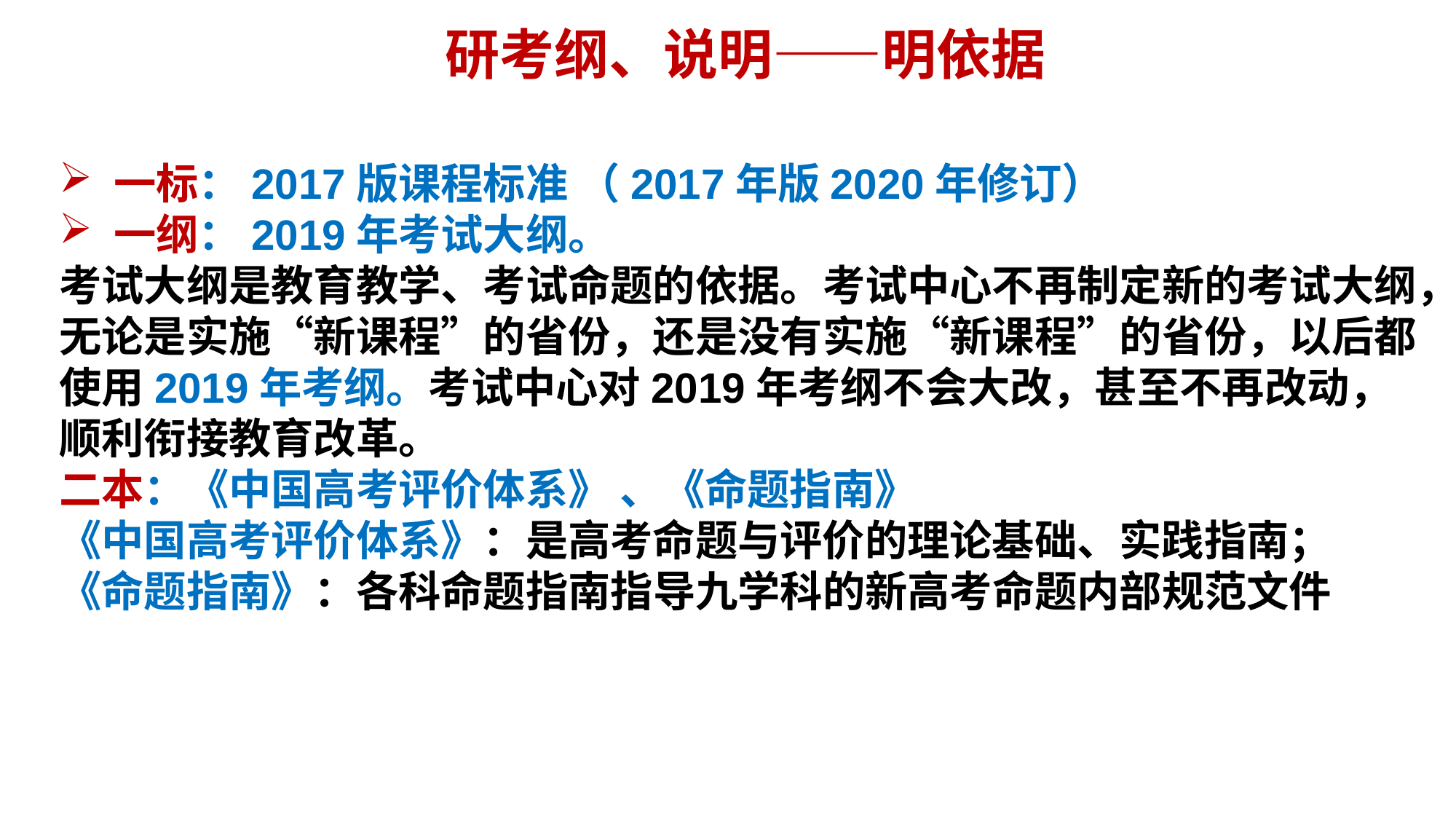

研考纲、说明——明依据
一标：2017版课程标准 （2017年版2020年修订）
一纲：2019年考试大纲。
考试大纲是教育教学、考试命题的依据。考试中心不再制定新的考试大纲，无论是实施“新课程”的省份，还是没有实施“新课程”的省份，以后都使用2019年考纲。考试中心对2019年考纲不会大改，甚至不再改动，顺利衔接教育改革。
二本：《中国高考评价体系》 、《命题指南》
《中国高考评价体系》：是高考命题与评价的理论基础、实践指南；
《命题指南》：各科命题指南指导九学科的新高考命题内部规范文件